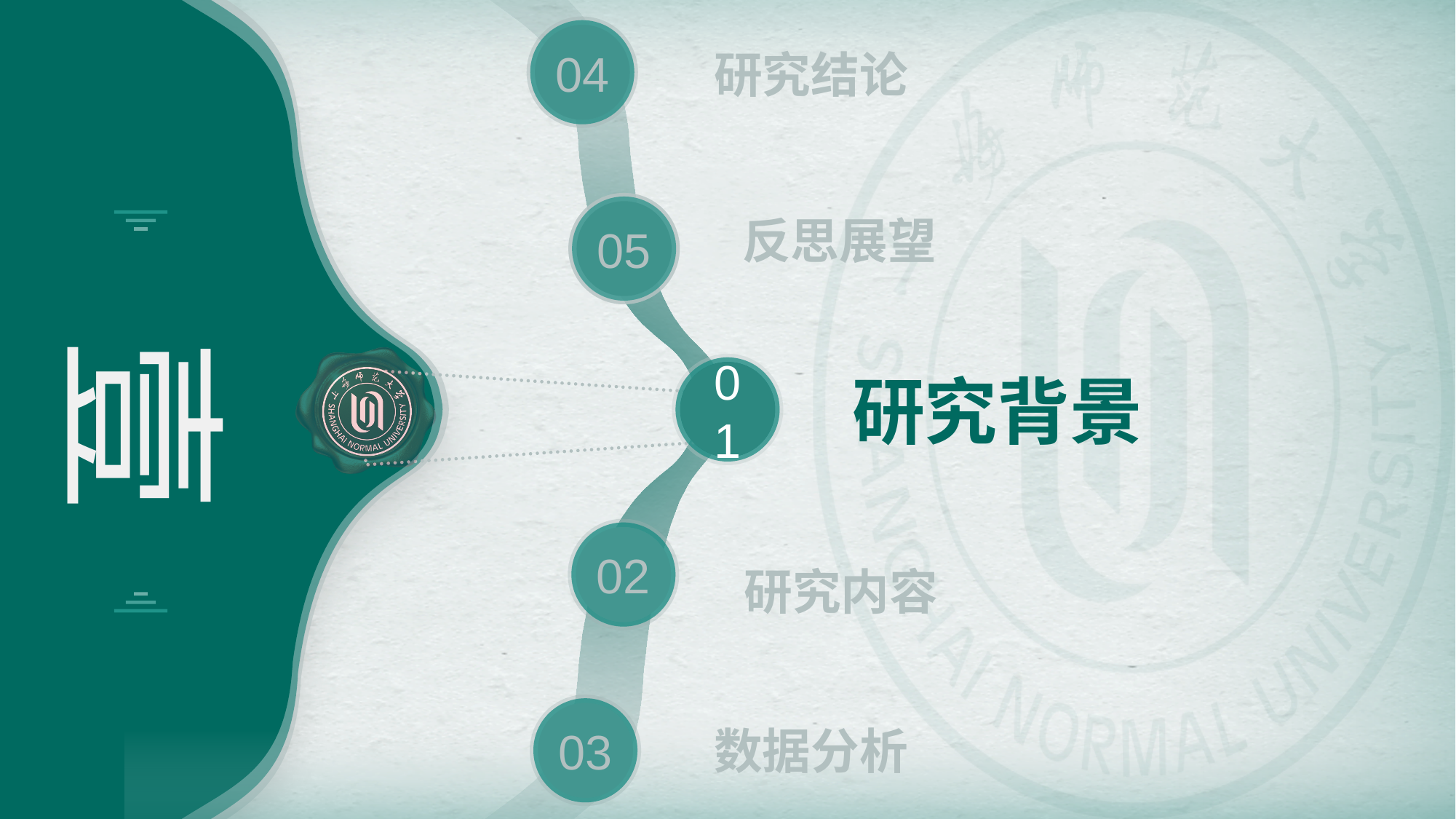

序号和标题皆可修改，注意下序号的顺序，建议是从目标章节往下再回到第一行往下。

04

研究结论

05

反思展望
壹

01
研究背景

02

研究内容

03

数据分析